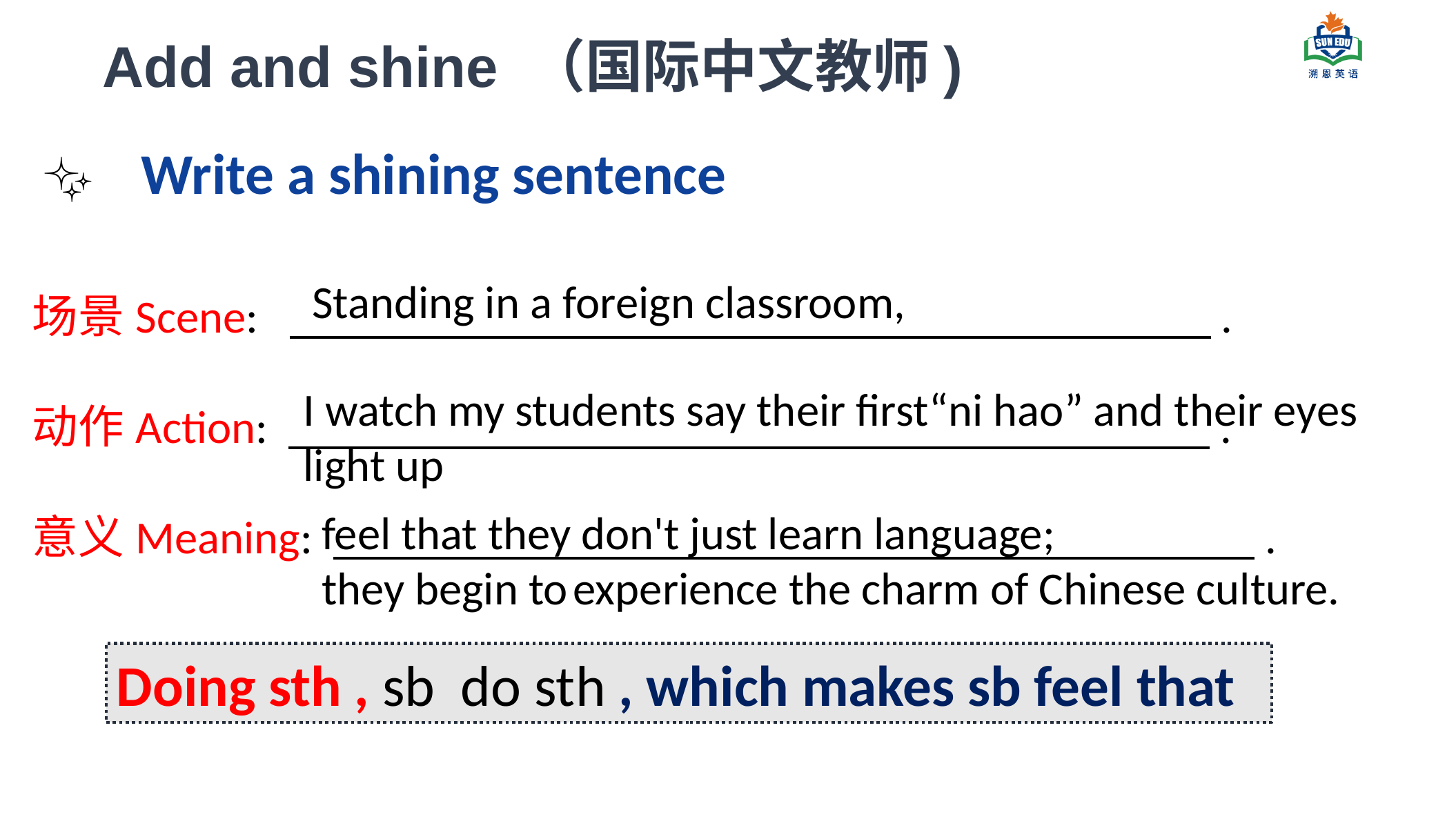

Add and shine （国际中文教师)
✨    Write a shining sentence

Standing in a foreign classroom,
场景Scene:                                                                                             .

动作Action:                                                                                            .

意义Meaning:                                                                                            .
I watch my students say their first“ni hao” and their eyes light up
feel that they don't just learn language;
they begin to experience the charm of Chinese culture.
Doing sth , sb  do sth , which makes sb feel that